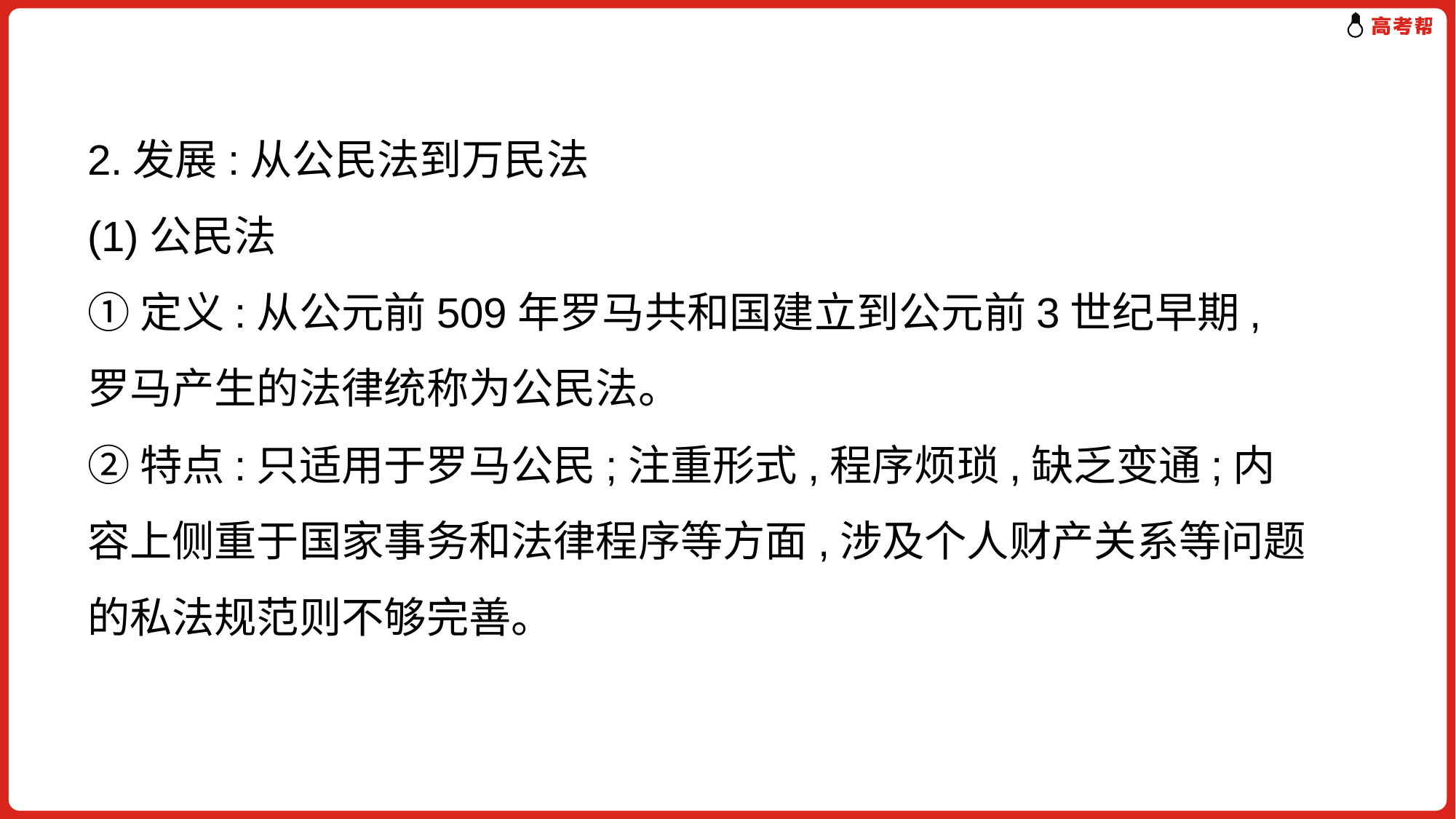

2.发展:从公民法到万民法
(1)公民法
①定义:从公元前509年罗马共和国建立到公元前3世纪早期,罗马产生的法律统称为公民法。
②特点:只适用于罗马公民;注重形式,程序烦琐,缺乏变通;内容上侧重于国家事务和法律程序等方面,涉及个人财产关系等问题的私法规范则不够完善。